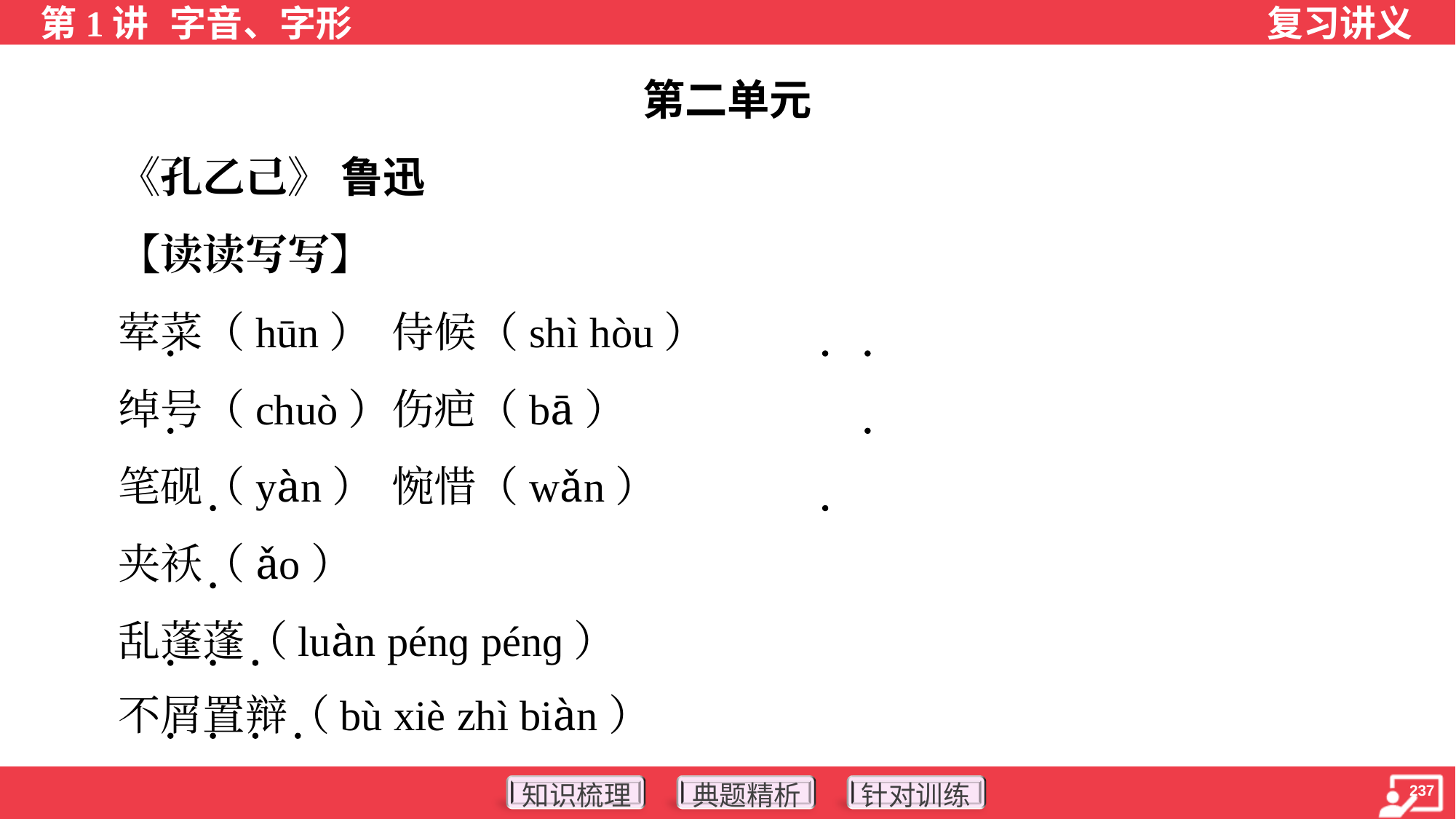

第二单元
    《孔乙己》 鲁迅
    【读读写写】
    荤菜（hūn）	侍候（shì hòu）
    绰号（chuò）	伤疤（bā）
    笔砚（yàn）	惋惜（wǎn）
    夹袄（ǎo）
    乱蓬蓬（luàn pénɡ pénɡ）
    不屑置辩（bù xiè zhì biàn）